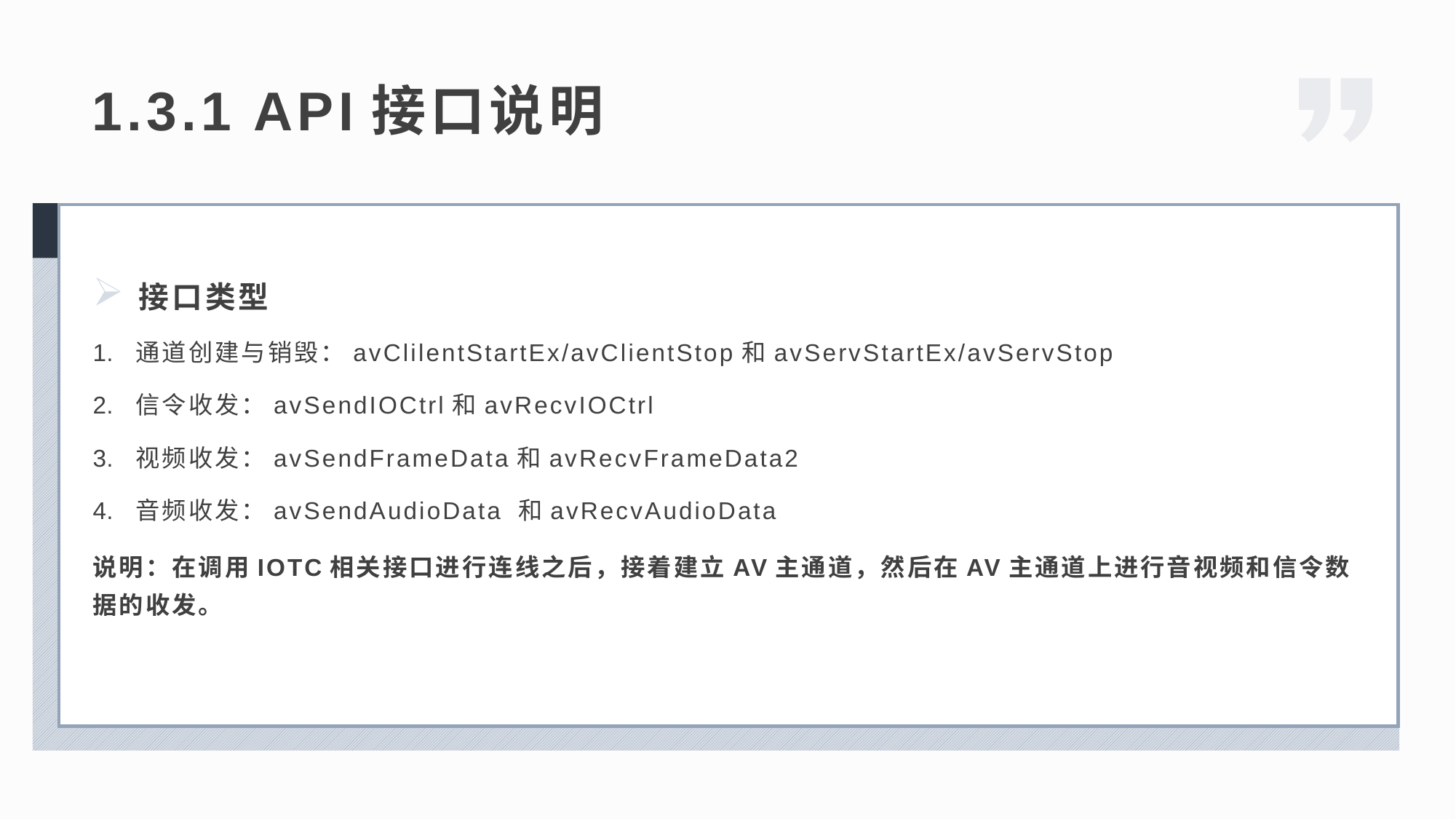

1.3.1 API接口说明

接口类型
通道创建与销毁：avClilentStartEx/avClientStop和avServStartEx/avServStop
信令收发：avSendIOCtrl和avRecvIOCtrl
视频收发：avSendFrameData和avRecvFrameData2
音频收发：avSendAudioData 和avRecvAudioData
说明：在调用IOTC相关接口进行连线之后，接着建立AV主通道，然后在AV主通道上进行音视频和信令数据的收发。